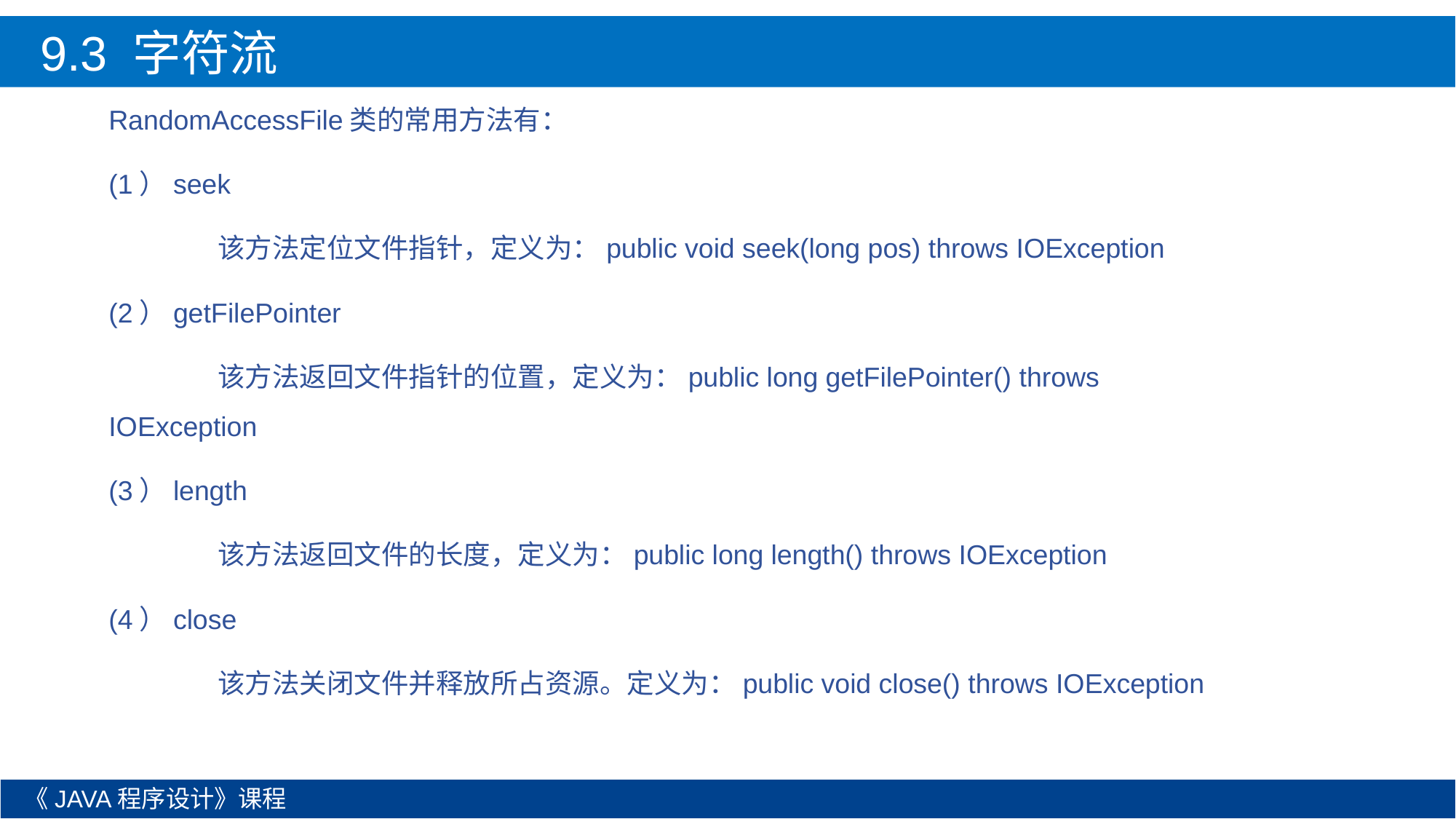

9.3 字符流
RandomAccessFile类的常用方法有：
(1）seek
	该方法定位文件指针，定义为：public void seek(long pos) throws IOException
(2）getFilePointer
	该方法返回文件指针的位置，定义为：public long getFilePointer() throws IOException
(3）length
	该方法返回文件的长度，定义为：public long length() throws IOException
(4）close
	该方法关闭文件并释放所占资源。定义为：public void close() throws IOException
《JAVA程序设计》课程